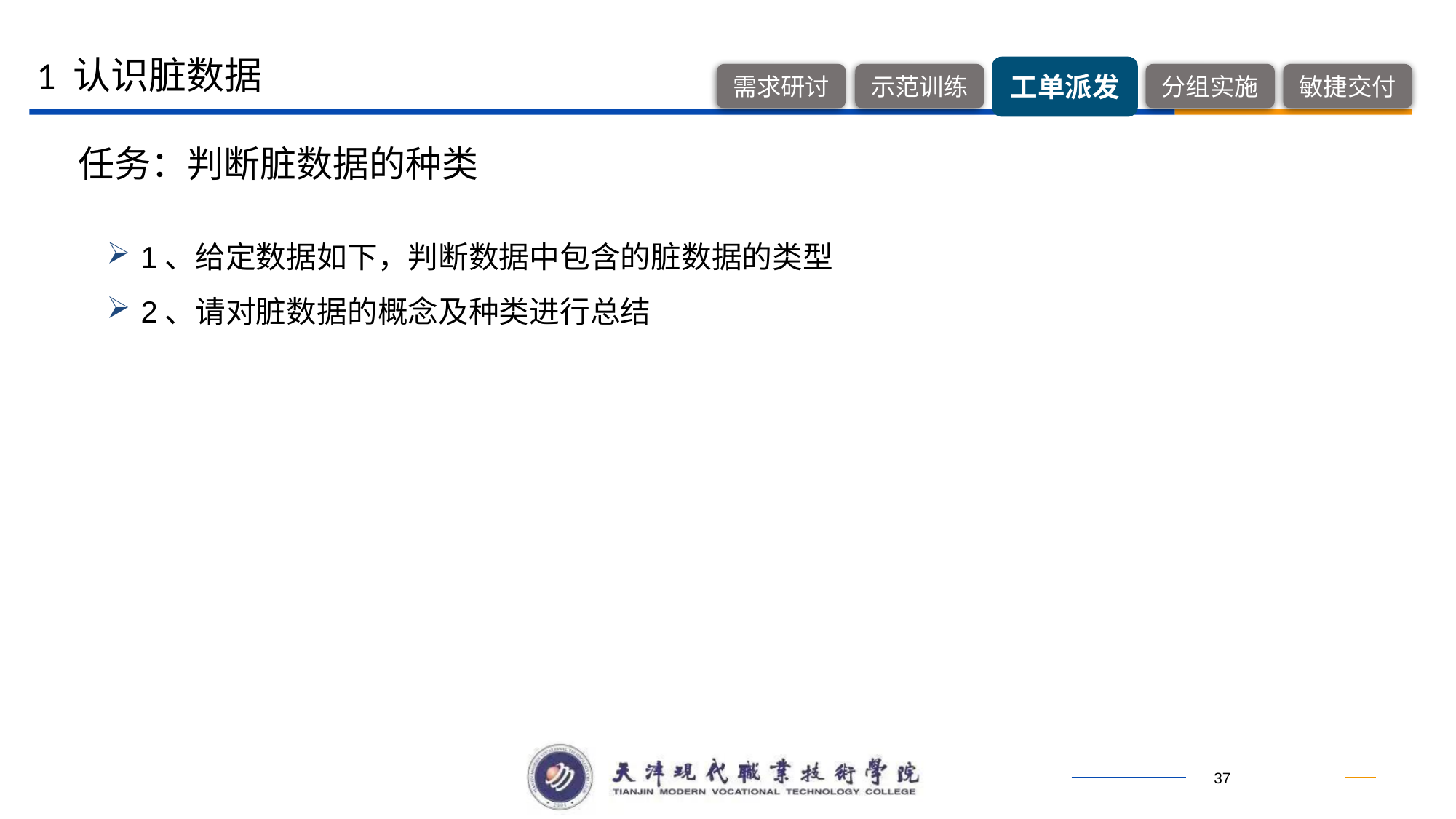

1 认识脏数据

任务：判断脏数据的种类
1、给定数据如下，判断数据中包含的脏数据的类型
2、请对脏数据的概念及种类进行总结